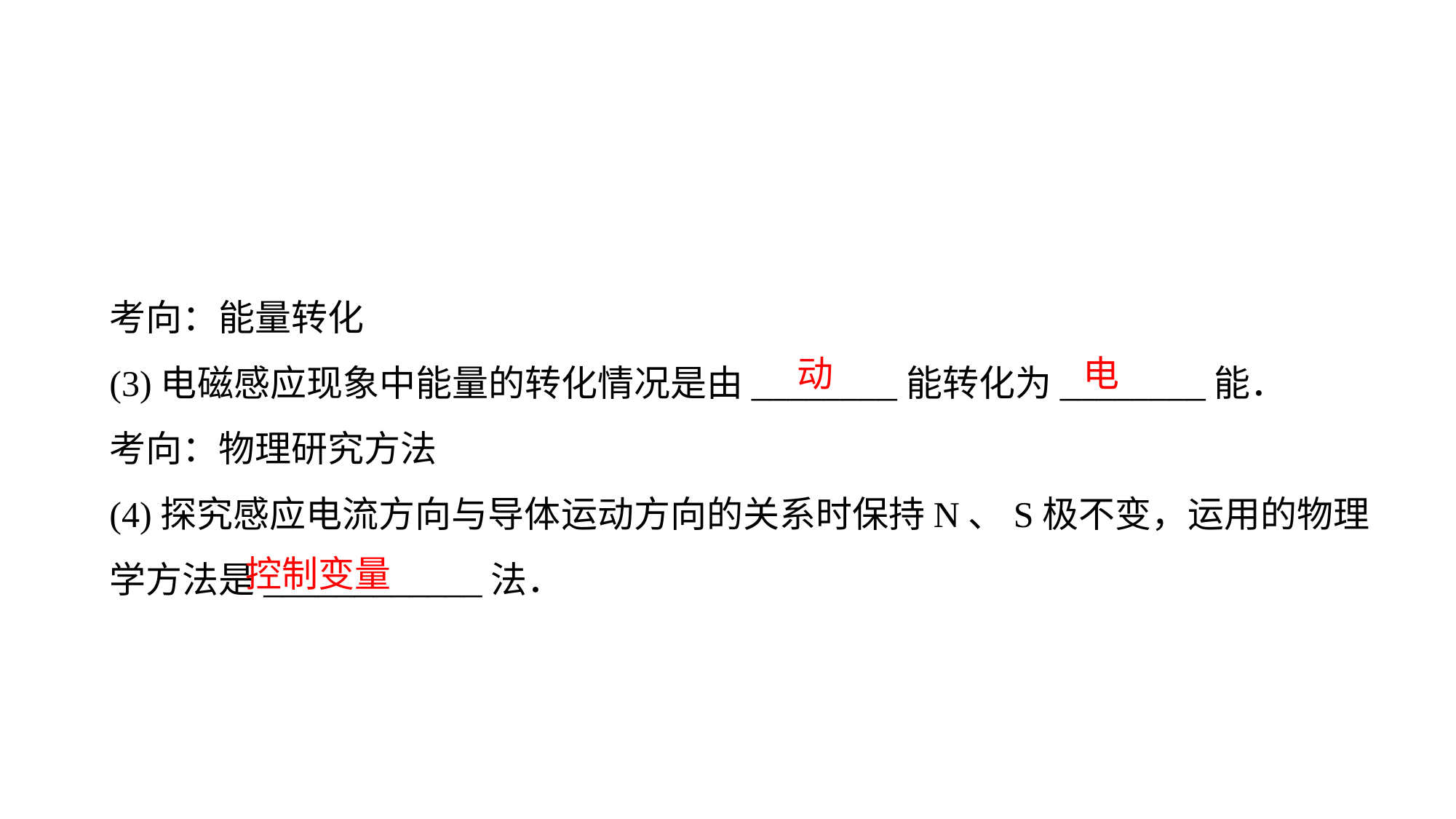

考向：能量转化
(3)电磁感应现象中能量的转化情况是由________能转化为________能．考向：物理研究方法
(4)探究感应电流方向与导体运动方向的关系时保持N、S极不变，运用的物理学方法是____________法．
动
电
控制变量